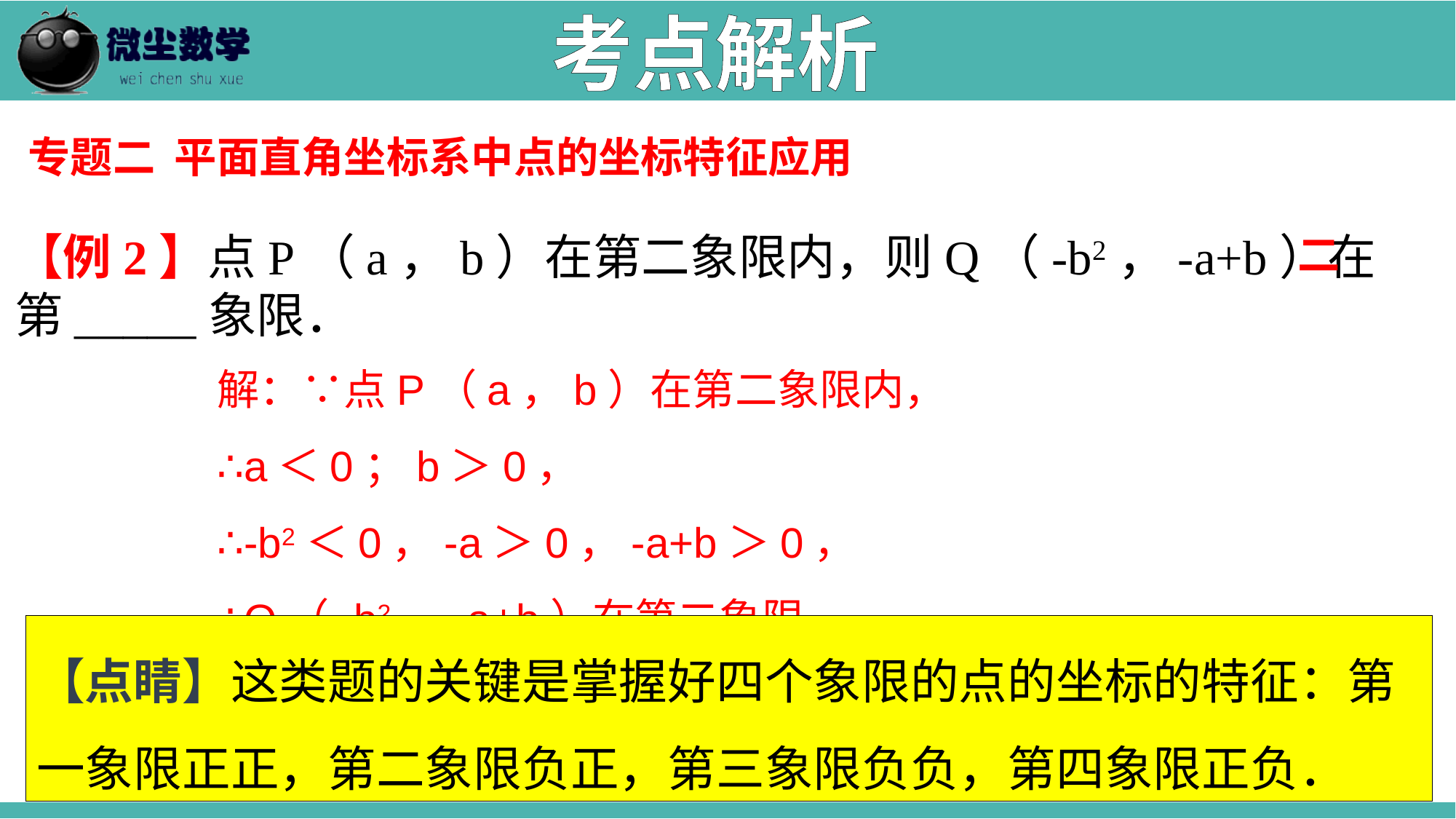

考点解析
专题二  平面直角坐标系中点的坐标特征应用
【例2】点P（a，b）在第二象限内，则Q（-b2，-a+b）在第_____象限．
二
解：∵点P（a，b）在第二象限内，
∴a＜0；b＞0，
∴-b2＜0，-a＞0，-a+b＞0，
∴Q（-b2，-a+b）在第二象限．
【点睛】这类题的关键是掌握好四个象限的点的坐标的特征：第一象限正正，第二象限负正，第三象限负负，第四象限正负．